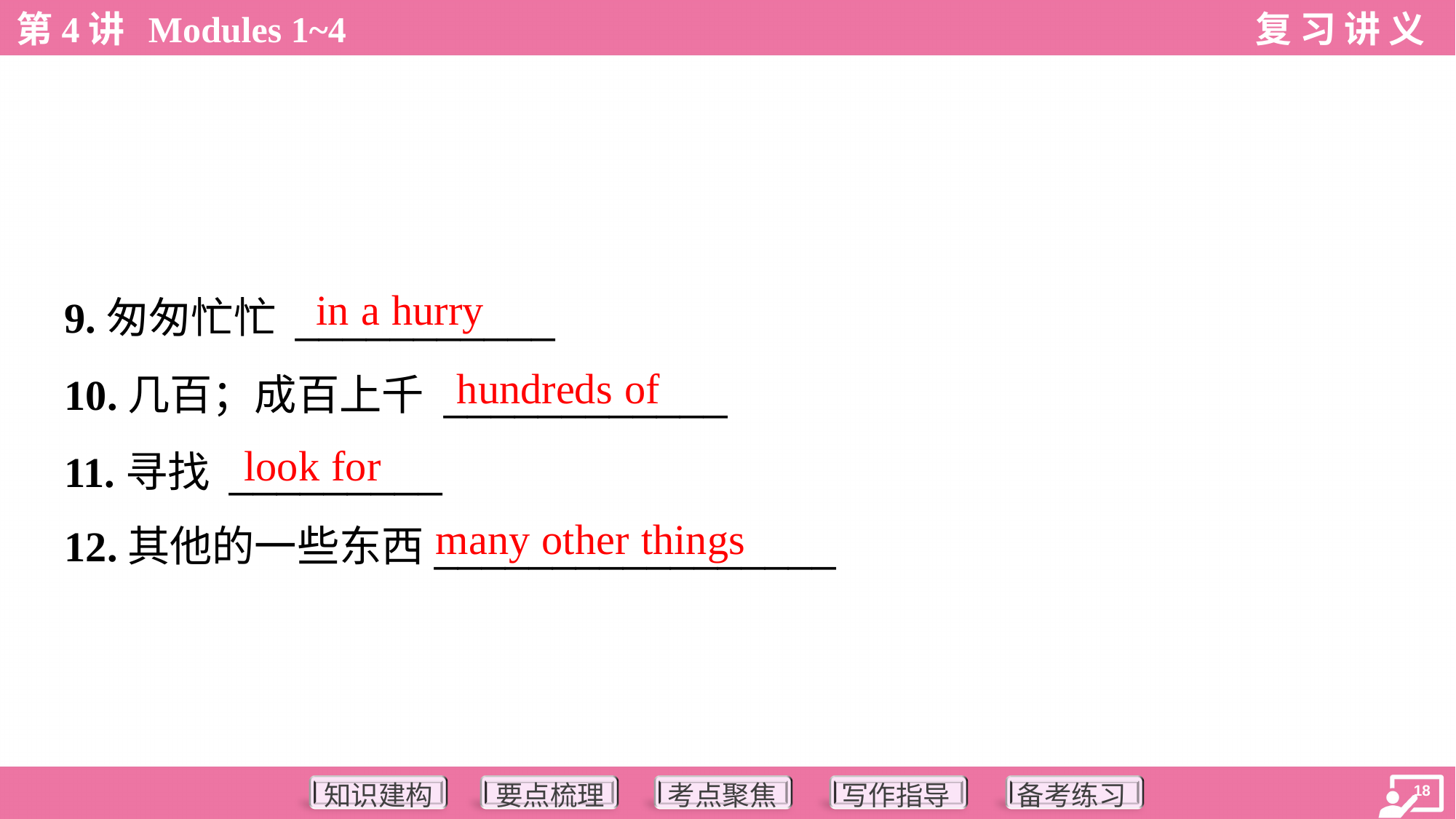

in a hurry
9.匆匆忙忙 ___________
10.几百；成百上千 ____________
11.寻找 _________
12.其他的一些东西_________________
hundreds of
look for
many other things